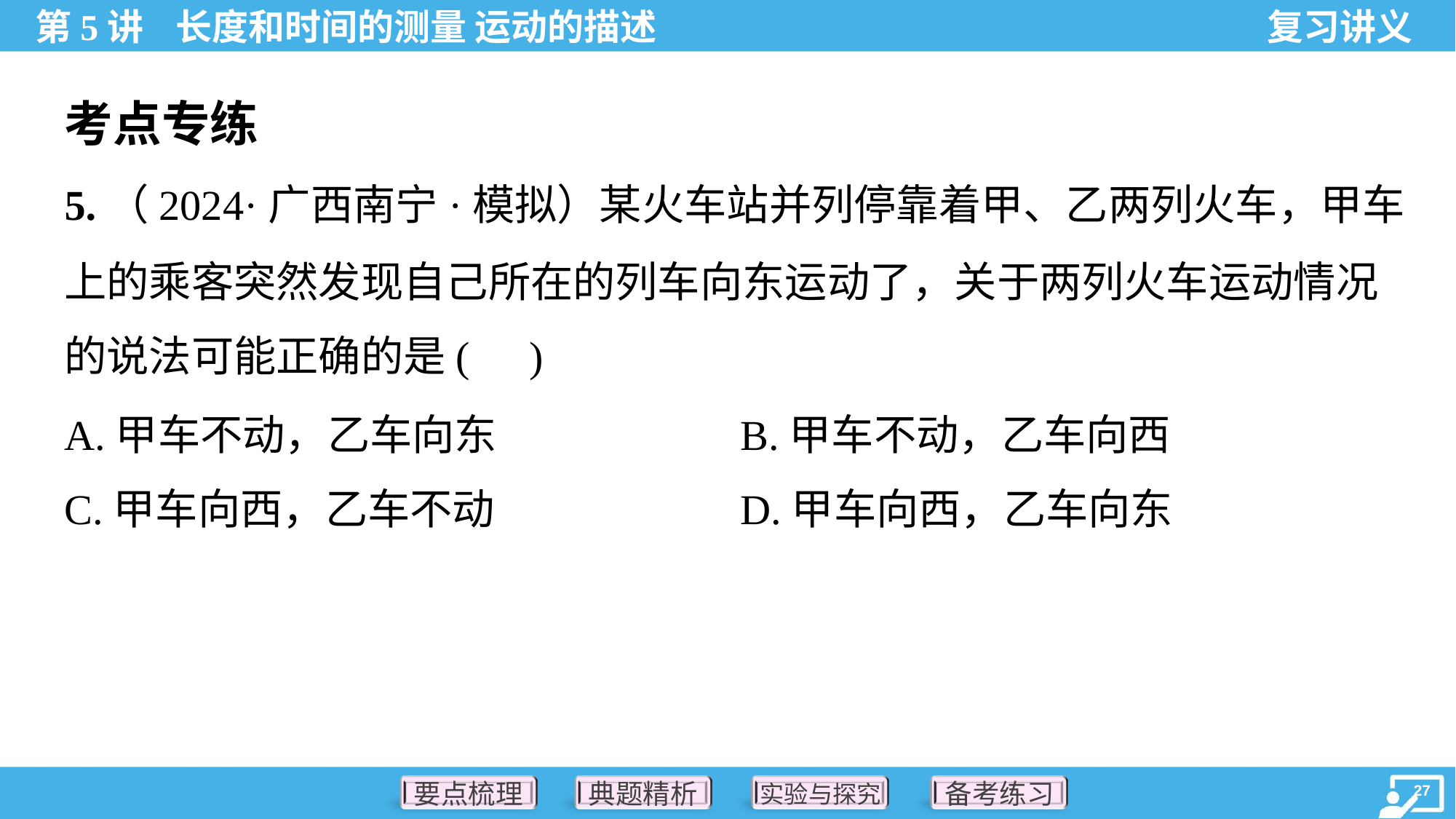

考点专练
5.（2024·广西南宁·模拟）某火车站并列停靠着甲、乙两列火车，甲车
上的乘客突然发现自己所在的列车向东运动了，关于两列火车运动情况
的说法可能正确的是(     )
A.甲车不动，乙车向东	B.甲车不动，乙车向西
C.甲车向西，乙车不动	D.甲车向西，乙车向东